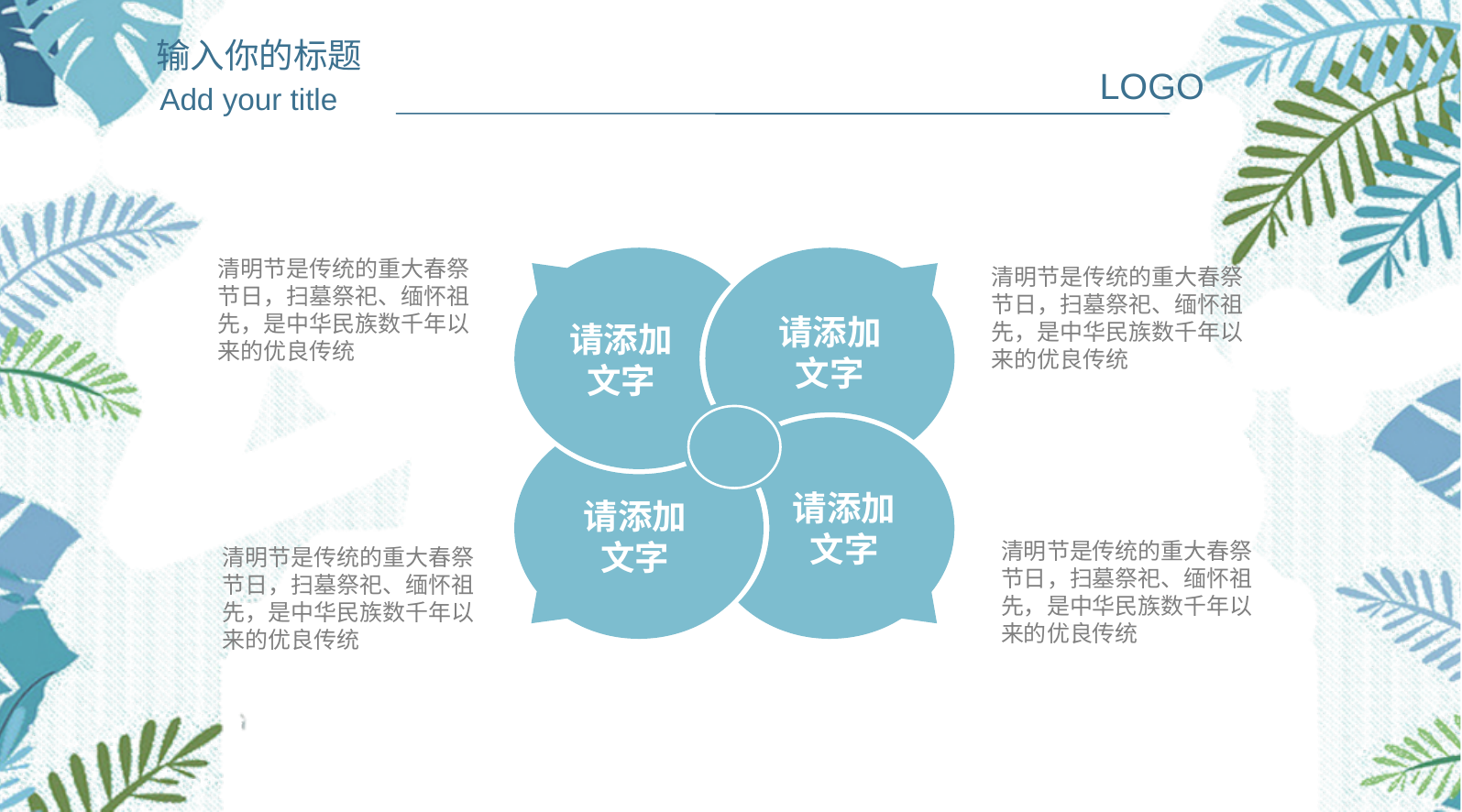

清明节是传统的重大春祭节日，扫墓祭祀、缅怀祖先，是中华民族数千年以来的优良传统

标题

清明节是传统的重大春祭节日，扫墓祭祀、缅怀祖先，是中华民族数千年以来的优良传统
请添加文字
请添加文字
请添加文字
请添加文字
清明节是传统的重大春祭节日，扫墓祭祀、缅怀祖先，是中华民族数千年以来的优良传统
清明节是传统的重大春祭节日，扫墓祭祀、缅怀祖先，是中华民族数千年以来的优良传统